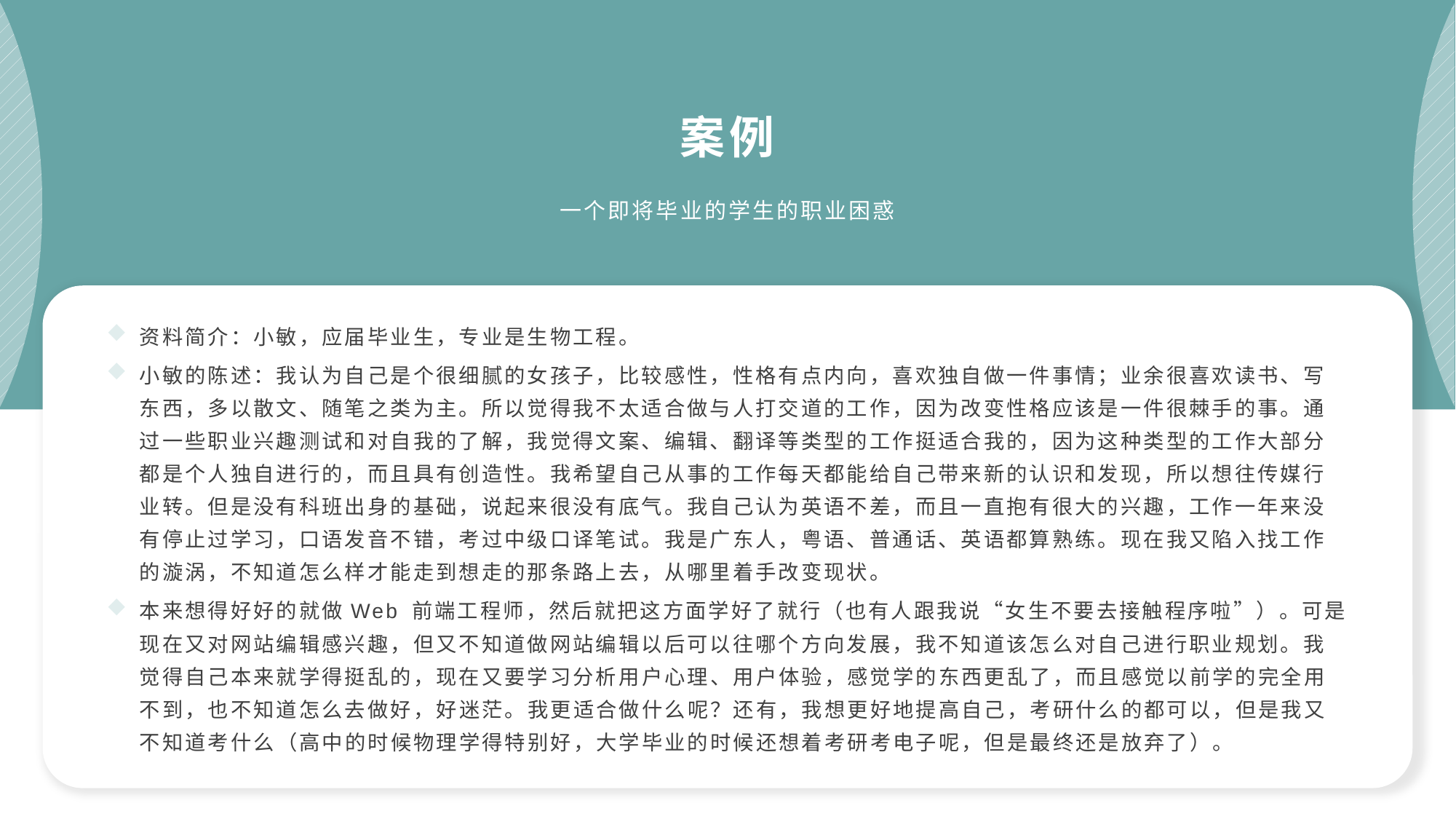

案例
一个即将毕业的学生的职业困惑

资料简介：小敏，应届毕业生，专业是生物工程。
小敏的陈述：我认为自己是个很细腻的女孩子，比较感性，性格有点内向，喜欢独自做一件事情；业余很喜欢读书、写东西，多以散文、随笔之类为主。所以觉得我不太适合做与人打交道的工作，因为改变性格应该是一件很棘手的事。通过一些职业兴趣测试和对自我的了解，我觉得文案、编辑、翻译等类型的工作挺适合我的，因为这种类型的工作大部分都是个人独自进行的，而且具有创造性。我希望自己从事的工作每天都能给自己带来新的认识和发现，所以想往传媒行业转。但是没有科班出身的基础，说起来很没有底气。我自己认为英语不差，而且一直抱有很大的兴趣，工作一年来没有停止过学习，口语发音不错，考过中级口译笔试。我是广东人，粤语、普通话、英语都算熟练。现在我又陷入找工作的漩涡，不知道怎么样才能走到想走的那条路上去，从哪里着手改变现状。
本来想得好好的就做Web 前端工程师，然后就把这方面学好了就行（也有人跟我说“女生不要去接触程序啦”）。可是现在又对网站编辑感兴趣，但又不知道做网站编辑以后可以往哪个方向发展，我不知道该怎么对自己进行职业规划。我觉得自己本来就学得挺乱的，现在又要学习分析用户心理、用户体验，感觉学的东西更乱了，而且感觉以前学的完全用不到，也不知道怎么去做好，好迷茫。我更适合做什么呢？还有，我想更好地提高自己，考研什么的都可以，但是我又不知道考什么（高中的时候物理学得特别好，大学毕业的时候还想着考研考电子呢，但是最终还是放弃了）。